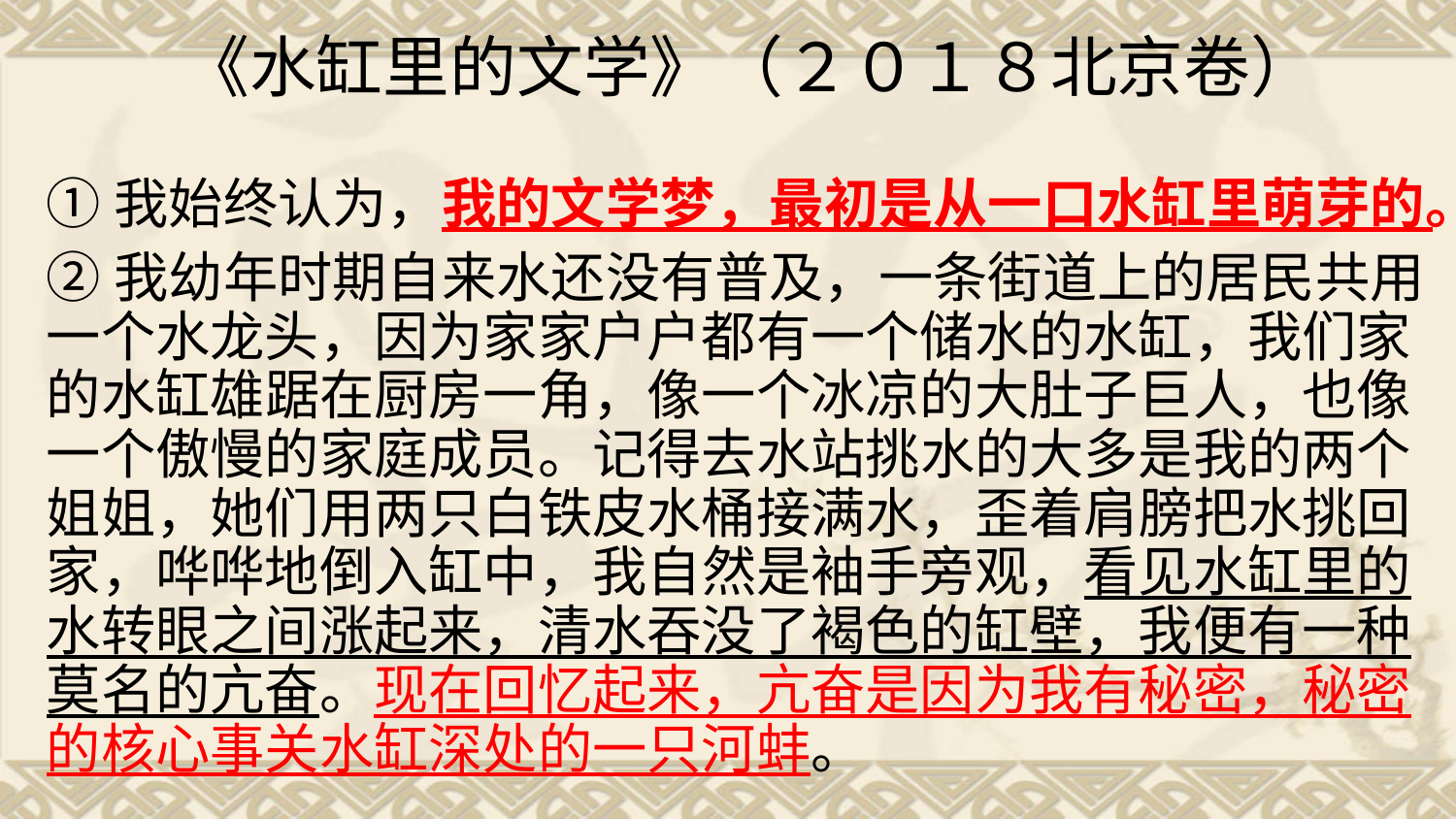

# 《水缸里的文学》（２０１８北京卷）
①我始终认为，我的文学梦，最初是从一口水缸里萌芽的。
②我幼年时期自来水还没有普及，一条街道上的居民共用一个水龙头，因为家家户户都有一个储水的水缸，我们家的水缸雄踞在厨房一角，像一个冰凉的大肚子巨人，也像一个傲慢的家庭成员。记得去水站挑水的大多是我的两个姐姐，她们用两只白铁皮水桶接满水，歪着肩膀把水挑回家，哗哗地倒入缸中，我自然是袖手旁观，看见水缸里的水转眼之间涨起来，清水吞没了褐色的缸壁，我便有一种莫名的亢奋。现在回忆起来，亢奋是因为我有秘密，秘密的核心事关水缸深处的一只河蚌。